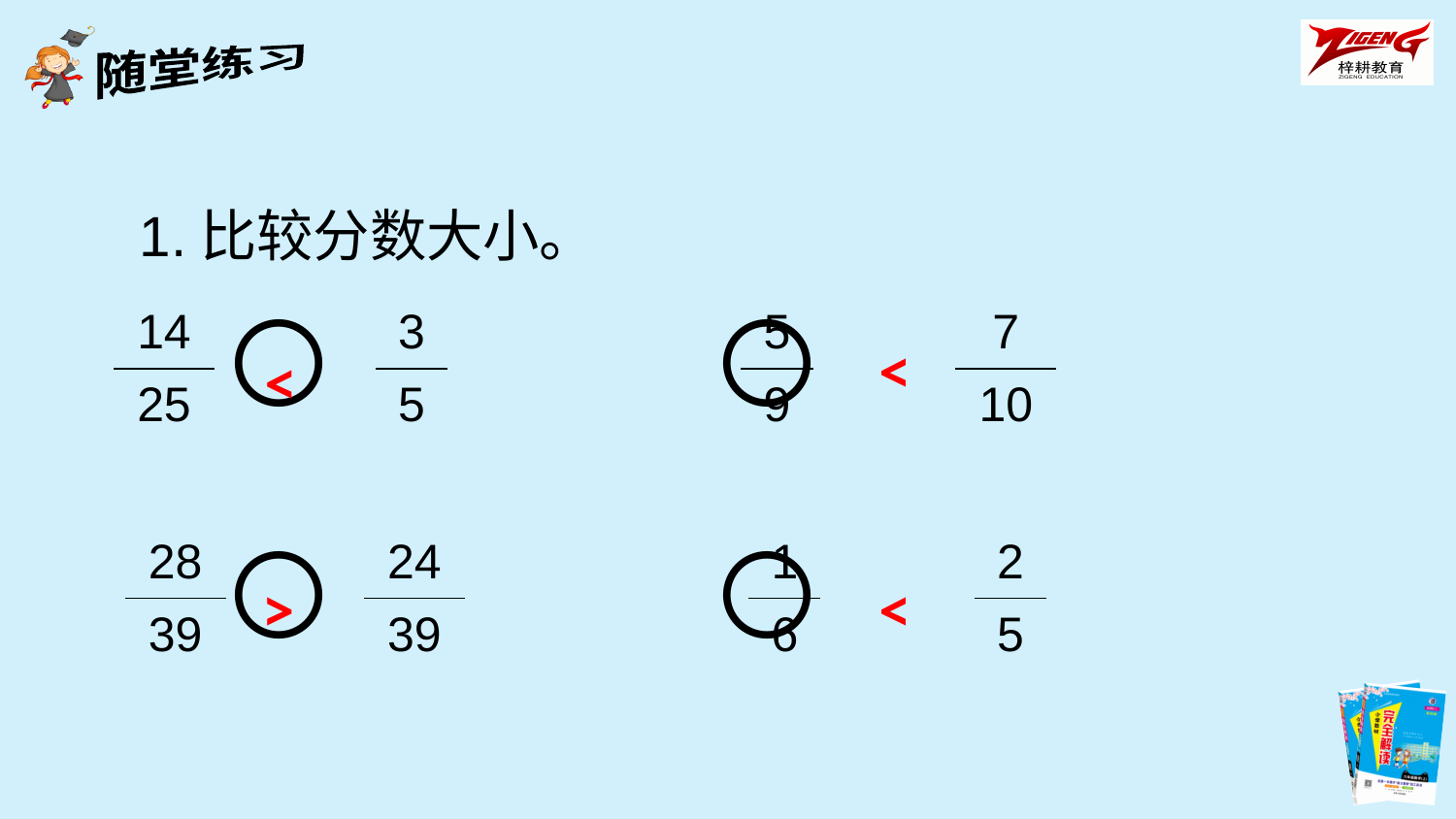

1.比较分数大小。
| 14 |
| --- |
| 25 |
〇                  〇

〇                  〇
| 3 |
| --- |
| 5 |
| 5 |
| --- |
| 9 |
<
| 7 |
| --- |
| 10 |
<
| 28 |
| --- |
| 39 |
| 24 |
| --- |
| 39 |
| 1 |
| --- |
| 6 |
| 2 |
| --- |
| 5 |
>
<